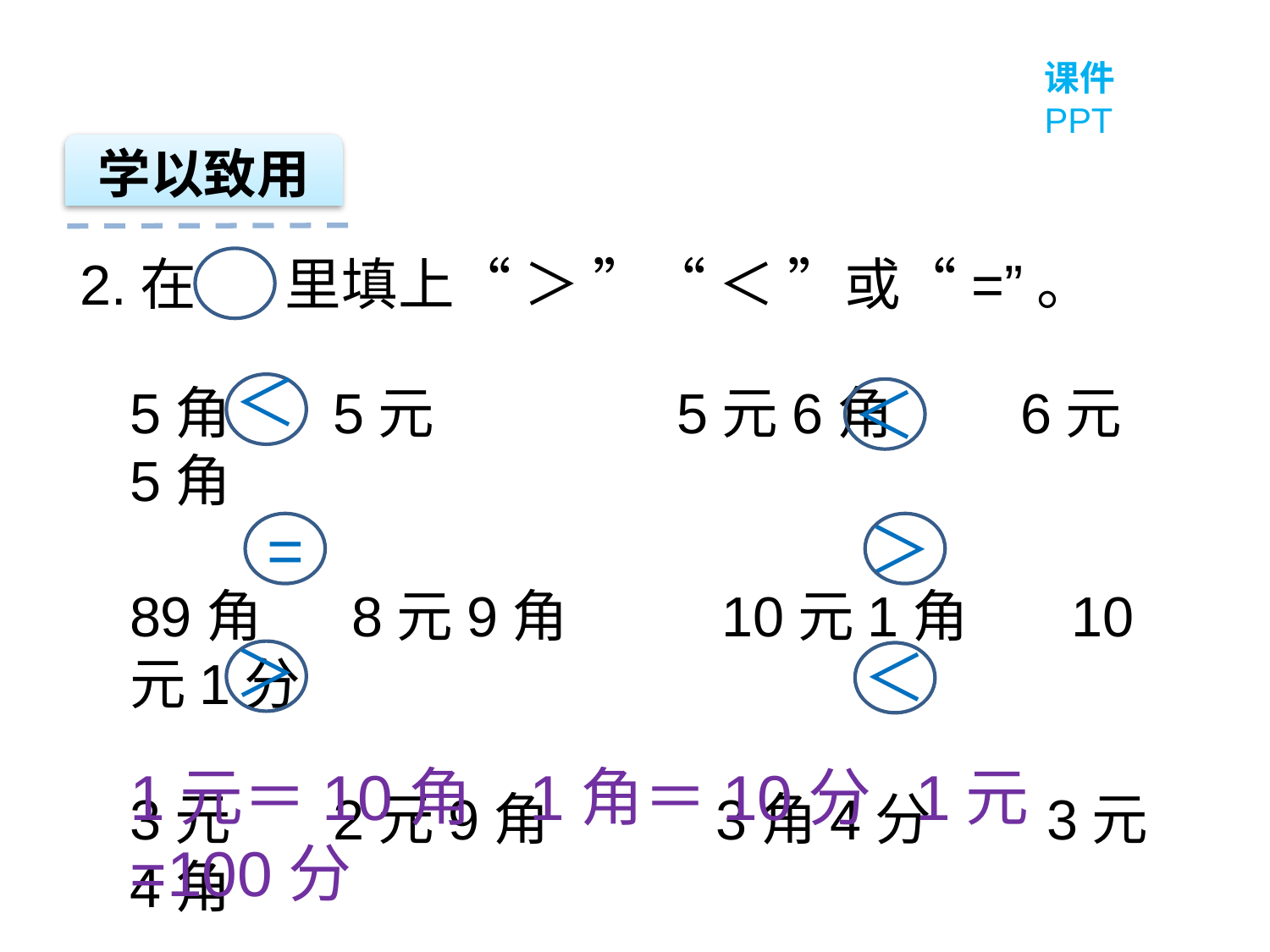

学以致用
2.在       里填上“ ＞ ”“ ＜ ”或“=”。

＜
＜
5角       5元                  5元6角         6元5角

89角      8元9角           10元1角       10元1分

3元       2元9角            3角4分        3元4角

=
＞

＞
＜

1元＝10角   1角＝10分  1元=100分